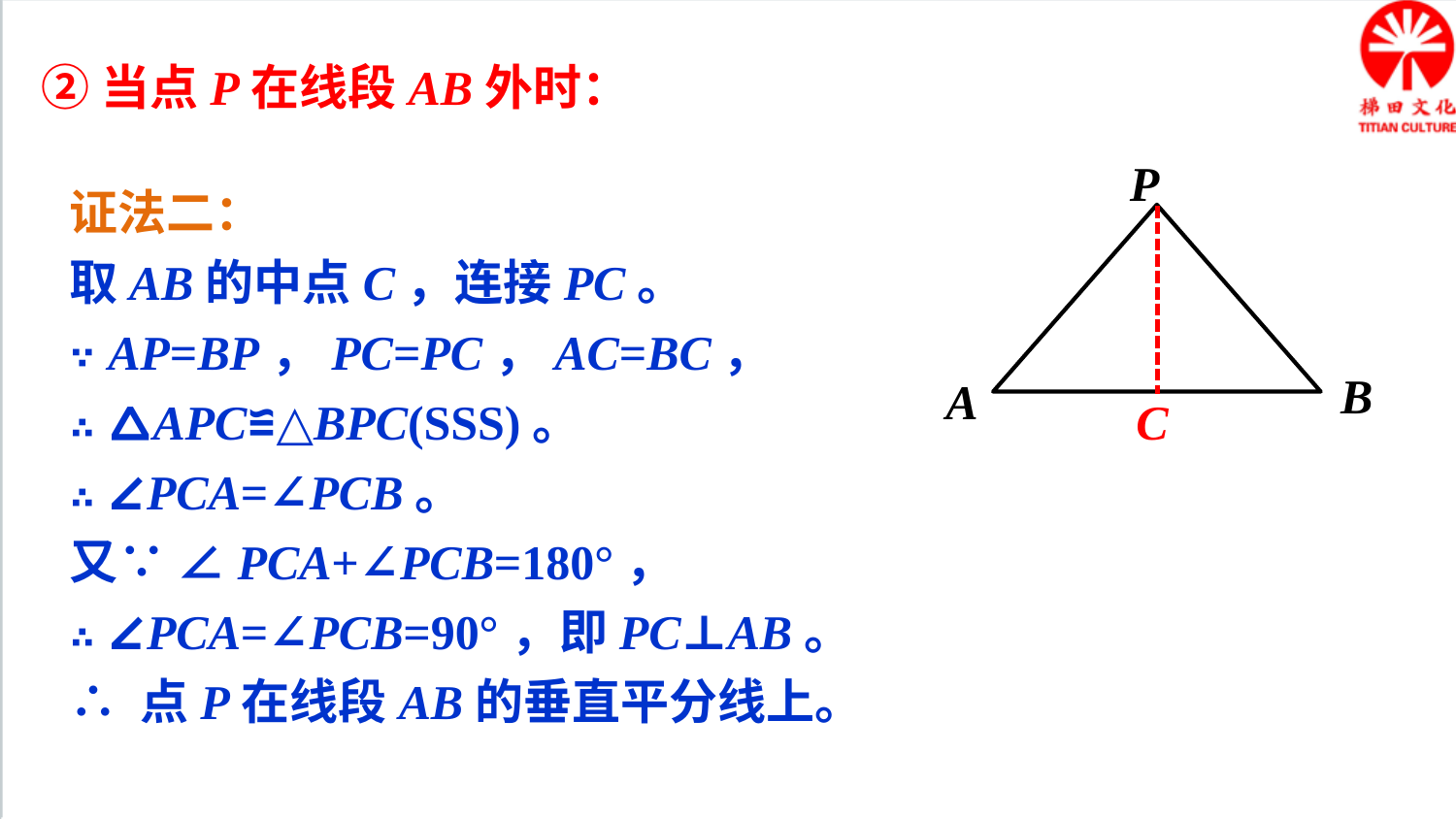

②当点P在线段AB外时：
证法二：
取AB的中点C，连接PC。
∵ AP=BP，PC=PC，AC=BC，
∴ △APC≌△BPC(SSS)。
∴ ∠PCA=∠PCB。
又∵ ∠PCA+∠PCB=180°，
∴ ∠PCA=∠PCB=90°，即PC⊥AB。
∴ 点P在线段AB的垂直平分线上。
P

B
A
C